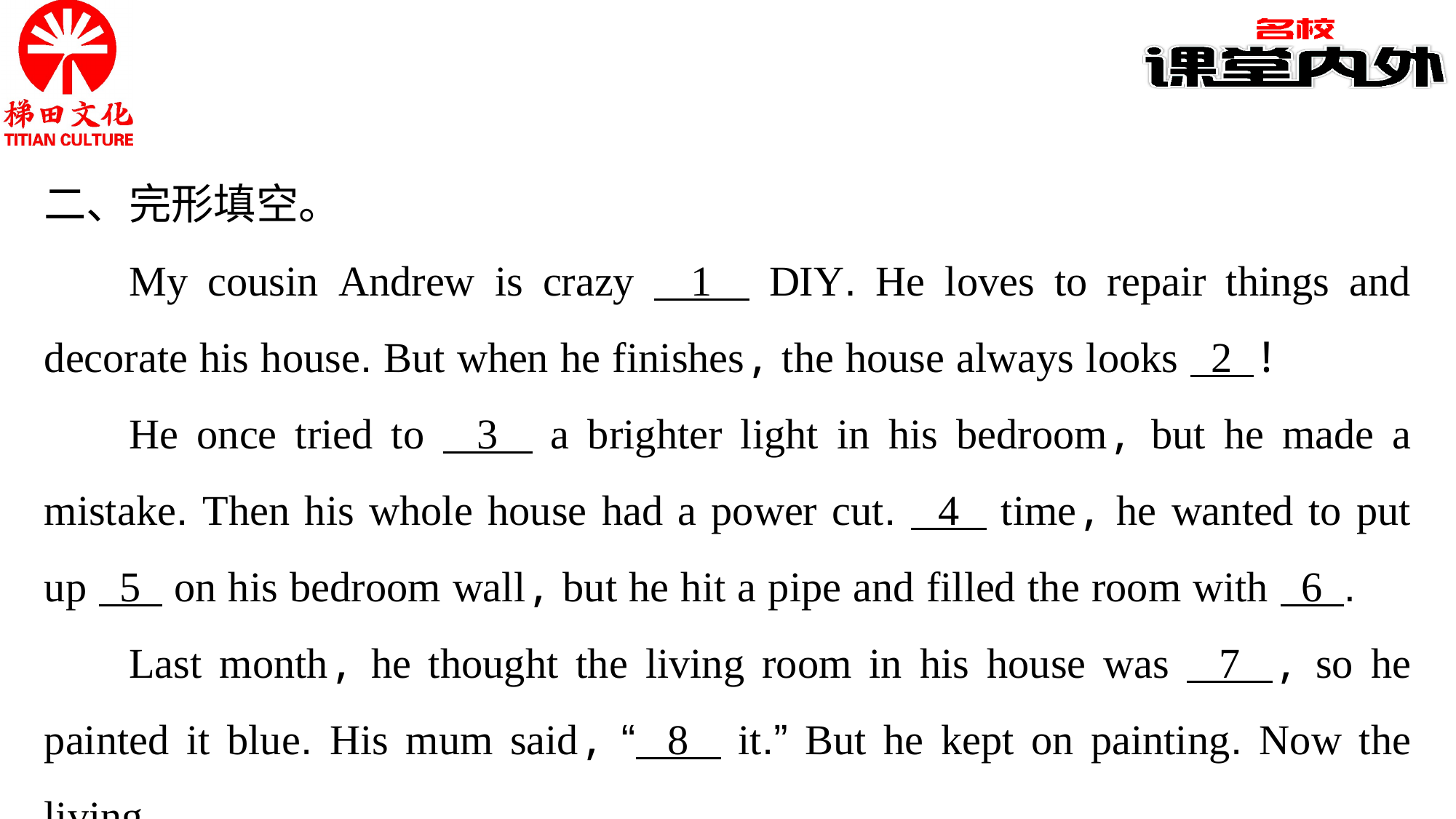

二、完形填空。
My cousin Andrew is crazy   1   DIY. He loves to repair things and decorate his house. But when he finishes, the house always looks   2  !
He once tried to   3   a brighter light in his bedroom, but he made a mistake. Then his whole house had a power cut.   4   time, he wanted to put up   5   on his bedroom wall, but he hit a pipe and filled the room with   6  .
Last month, he thought the living room in his house was   7  , so he painted it blue. His mum said, “  8   it.” But he kept on painting. Now the living